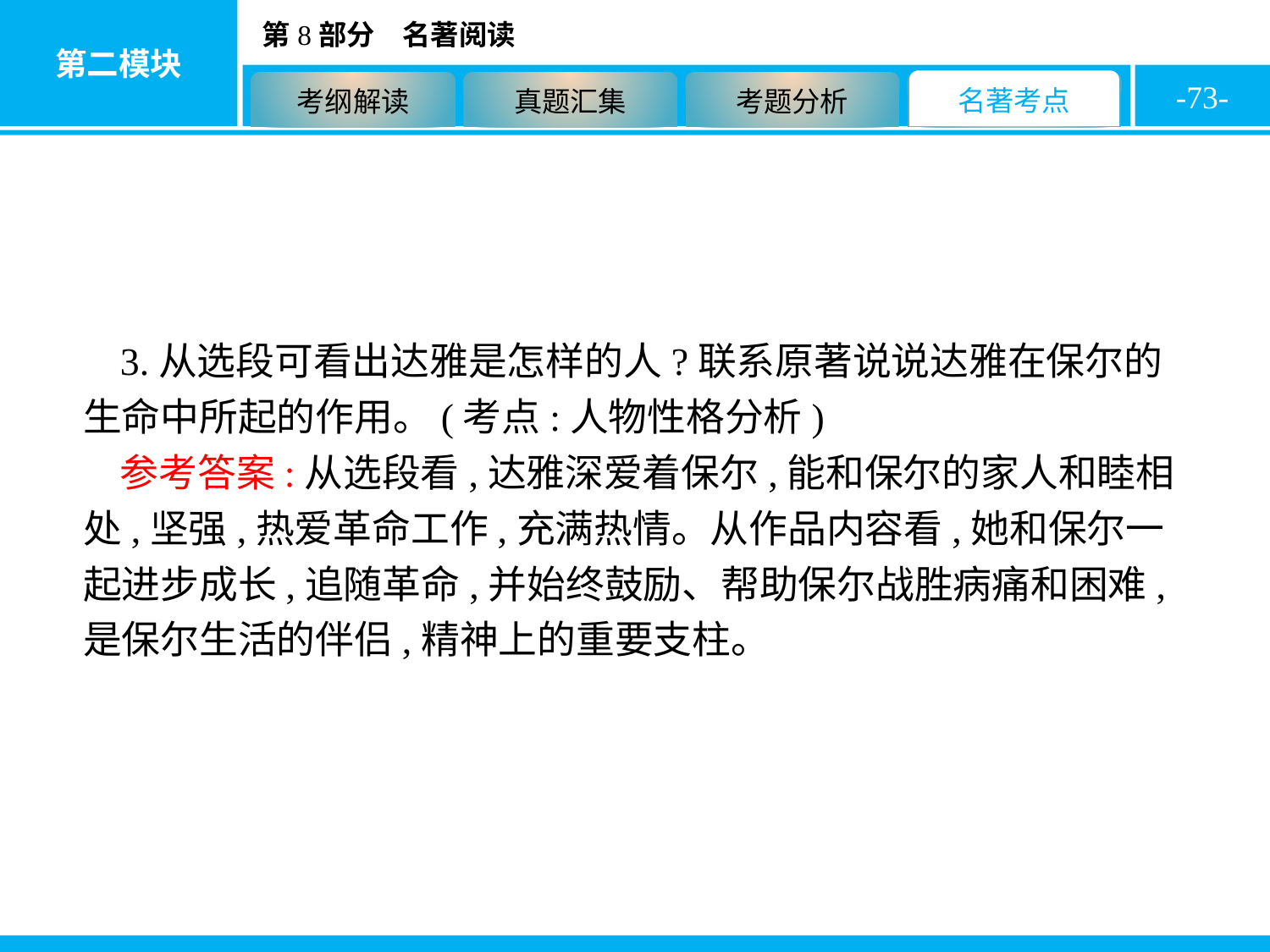

-73-
3.从选段可看出达雅是怎样的人?联系原著说说达雅在保尔的生命中所起的作用。(考点:人物性格分析)
参考答案:从选段看,达雅深爱着保尔,能和保尔的家人和睦相处,坚强,热爱革命工作,充满热情。从作品内容看,她和保尔一起进步成长,追随革命,并始终鼓励、帮助保尔战胜病痛和困难,是保尔生活的伴侣,精神上的重要支柱。